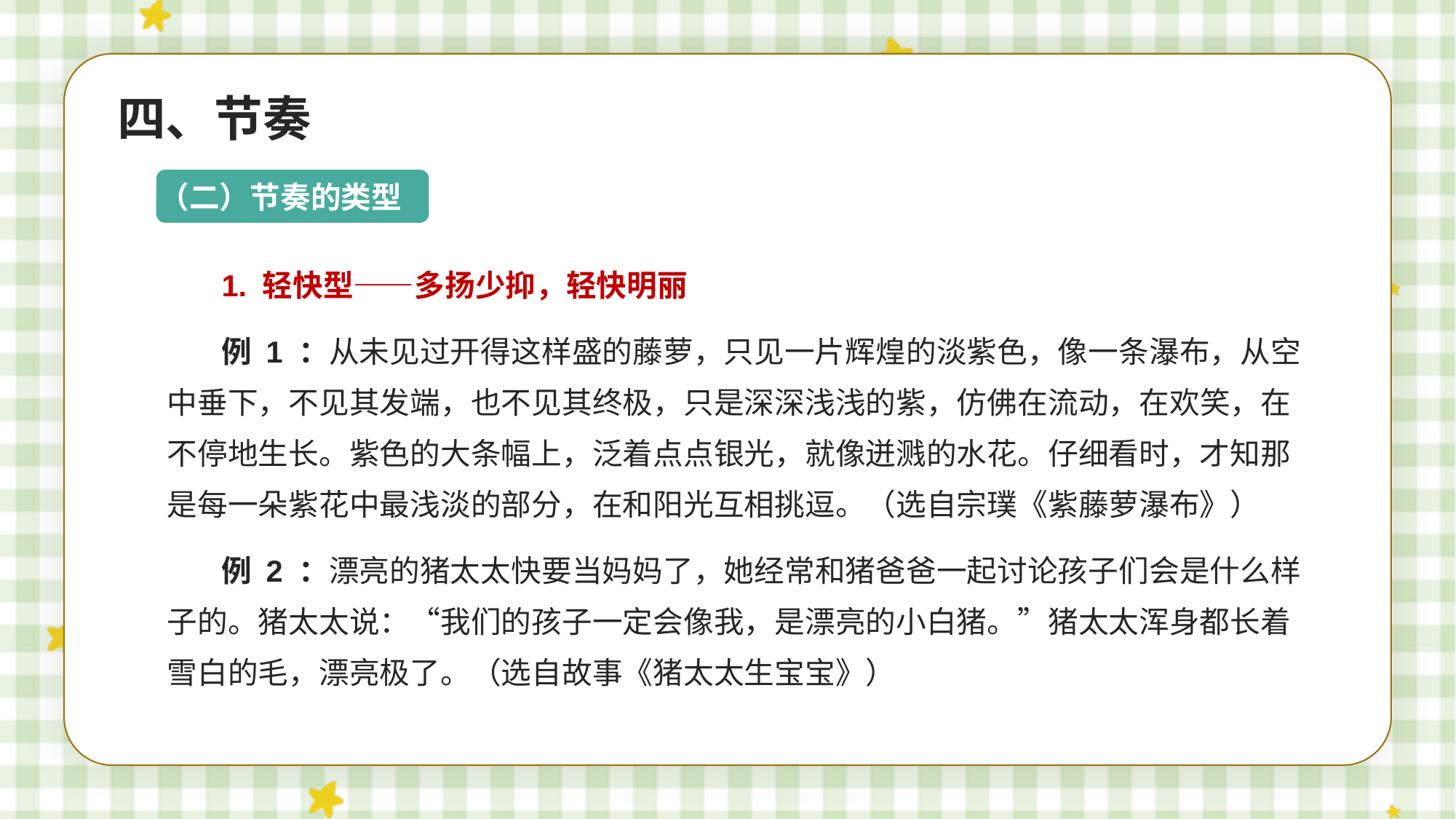

四、节奏
（二）节奏的类型
1. 轻快型——多扬少抑，轻快明丽
例 1 ：从未见过开得这样盛的藤萝，只见一片辉煌的淡紫色，像一条瀑布，从空中垂下，不见其发端，也不见其终极，只是深深浅浅的紫，仿佛在流动，在欢笑，在不停地生长。紫色的大条幅上，泛着点点银光，就像迸溅的水花。仔细看时，才知那是每一朵紫花中最浅淡的部分，在和阳光互相挑逗。（选自宗璞《紫藤萝瀑布》）
例 2 ：漂亮的猪太太快要当妈妈了，她经常和猪爸爸一起讨论孩子们会是什么样子的。猪太太说：“我们的孩子一定会像我，是漂亮的小白猪。”猪太太浑身都长着雪白的毛，漂亮极了。（选自故事《猪太太生宝宝》）